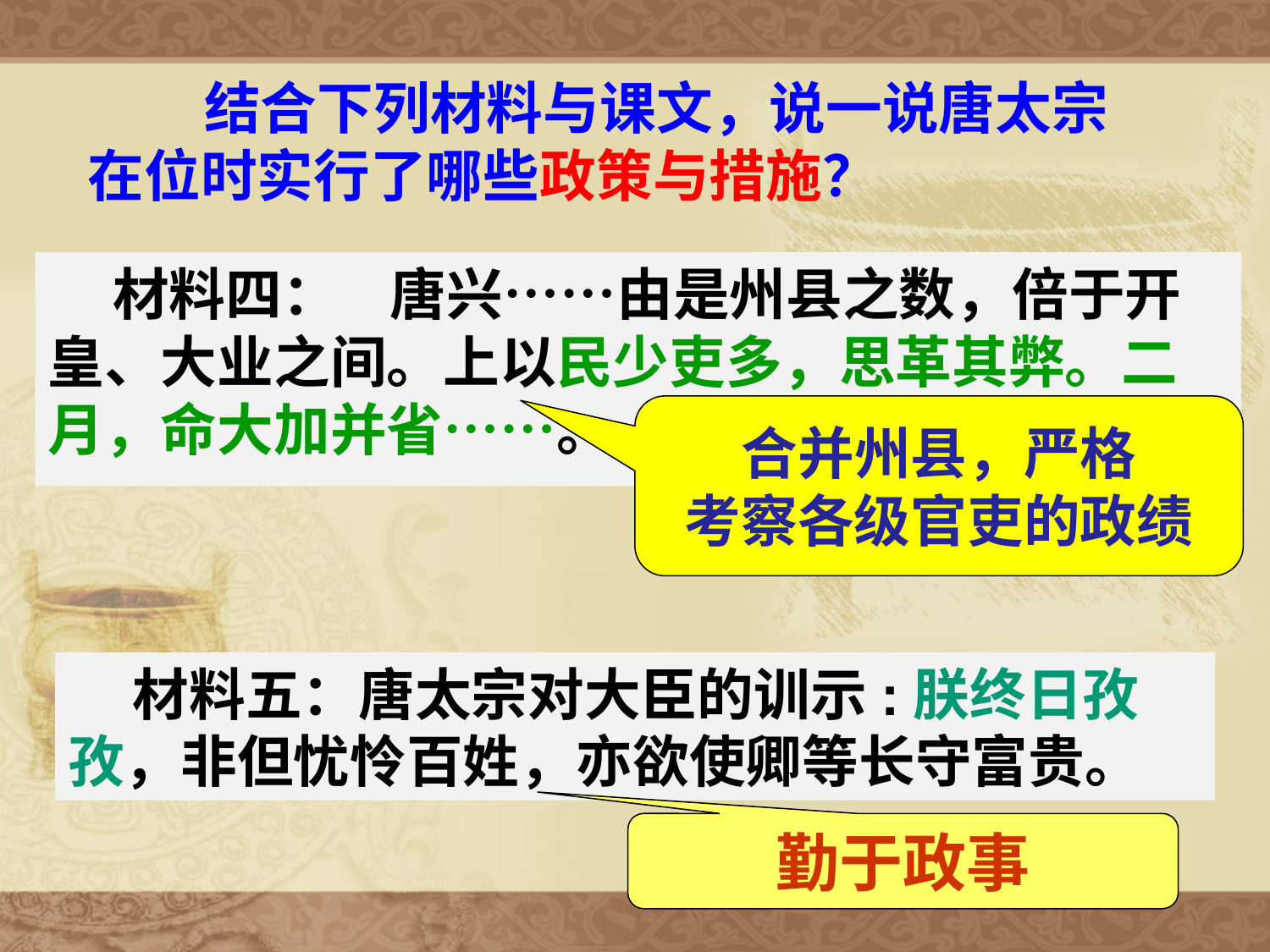

结合下列材料与课文，说一说唐太宗在位时实行了哪些政策与措施？
    材料四：    唐兴……由是州县之数，倍于开皇、大业之间。上以民少吏多，思革其弊。二月，命大加并省……。
合并州县，严格
考察各级官吏的政绩
    材料五：唐太宗对大臣的训示:朕终日孜孜，非但忧怜百姓，亦欲使卿等长守富贵。
勤于政事